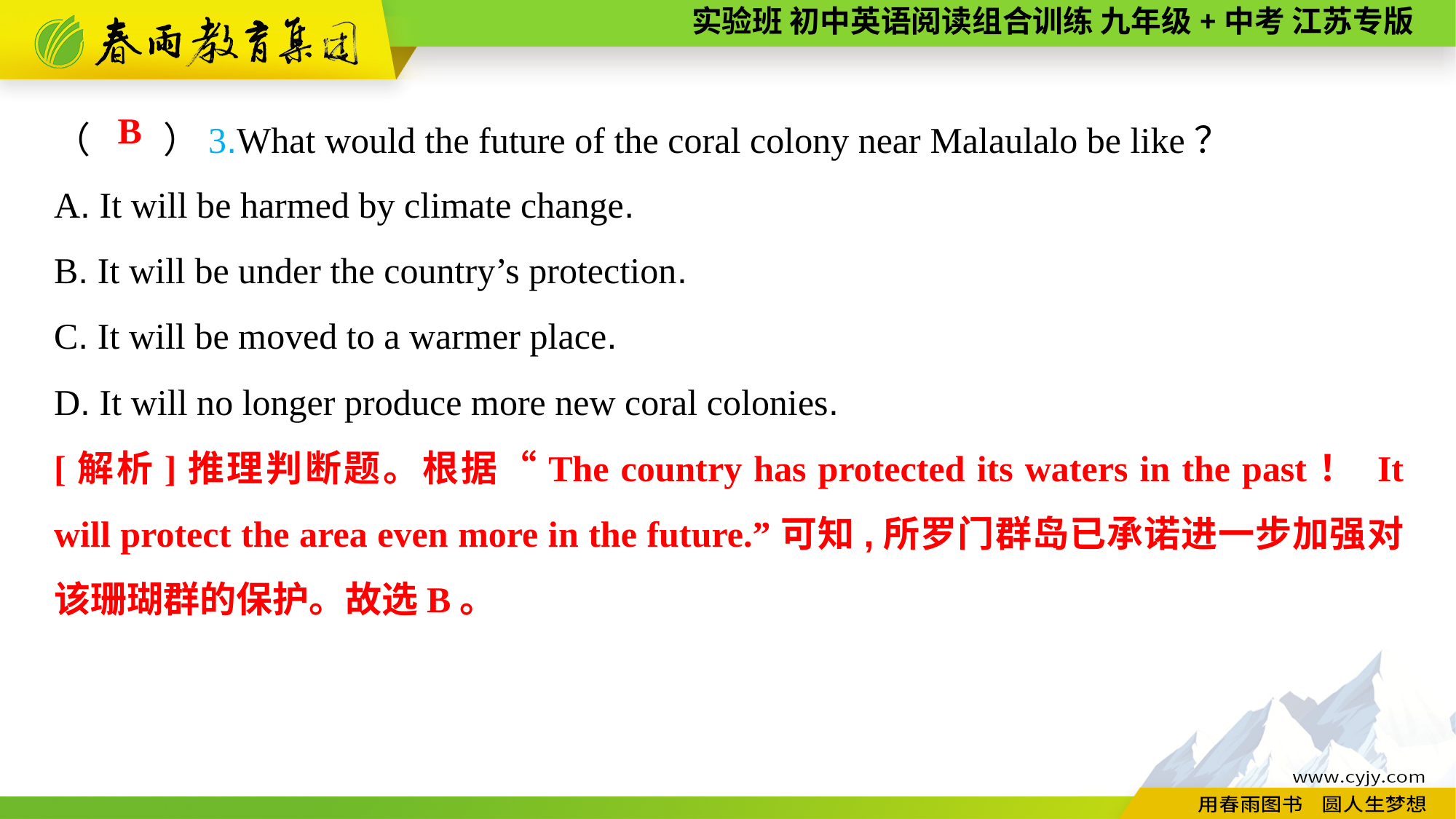

（　　）3.What would the future of the coral colony near Malaulalo be like？
A. It will be harmed by climate change.
B. It will be under the country’s protection.
C. It will be moved to a warmer place.
D. It will no longer produce more new coral colonies.
B
[解析]推理判断题。根据“The country has protected its waters in the past！ It will protect the area even more in the future.”可知,所罗门群岛已承诺进一步加强对该珊瑚群的保护。故选B。